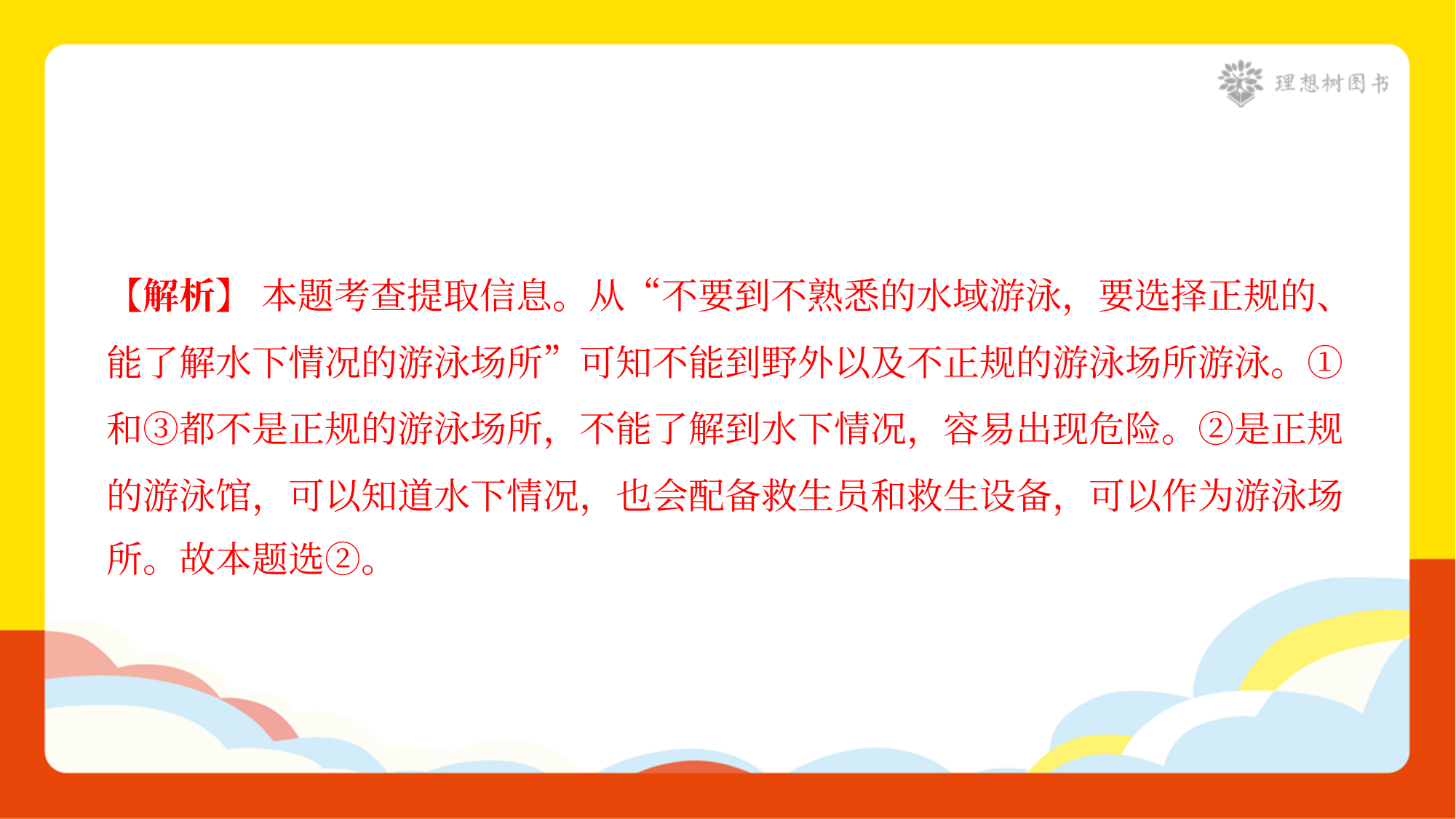

【解析】 本题考查提取信息。从“不要到不熟悉的水域游泳，要选择正规的、
能了解水下情况的游泳场所”可知不能到野外以及不正规的游泳场所游泳。①
和③都不是正规的游泳场所，不能了解到水下情况，容易出现危险。②是正规
的游泳馆，可以知道水下情况，也会配备救生员和救生设备，可以作为游泳场
所。故本题选②。